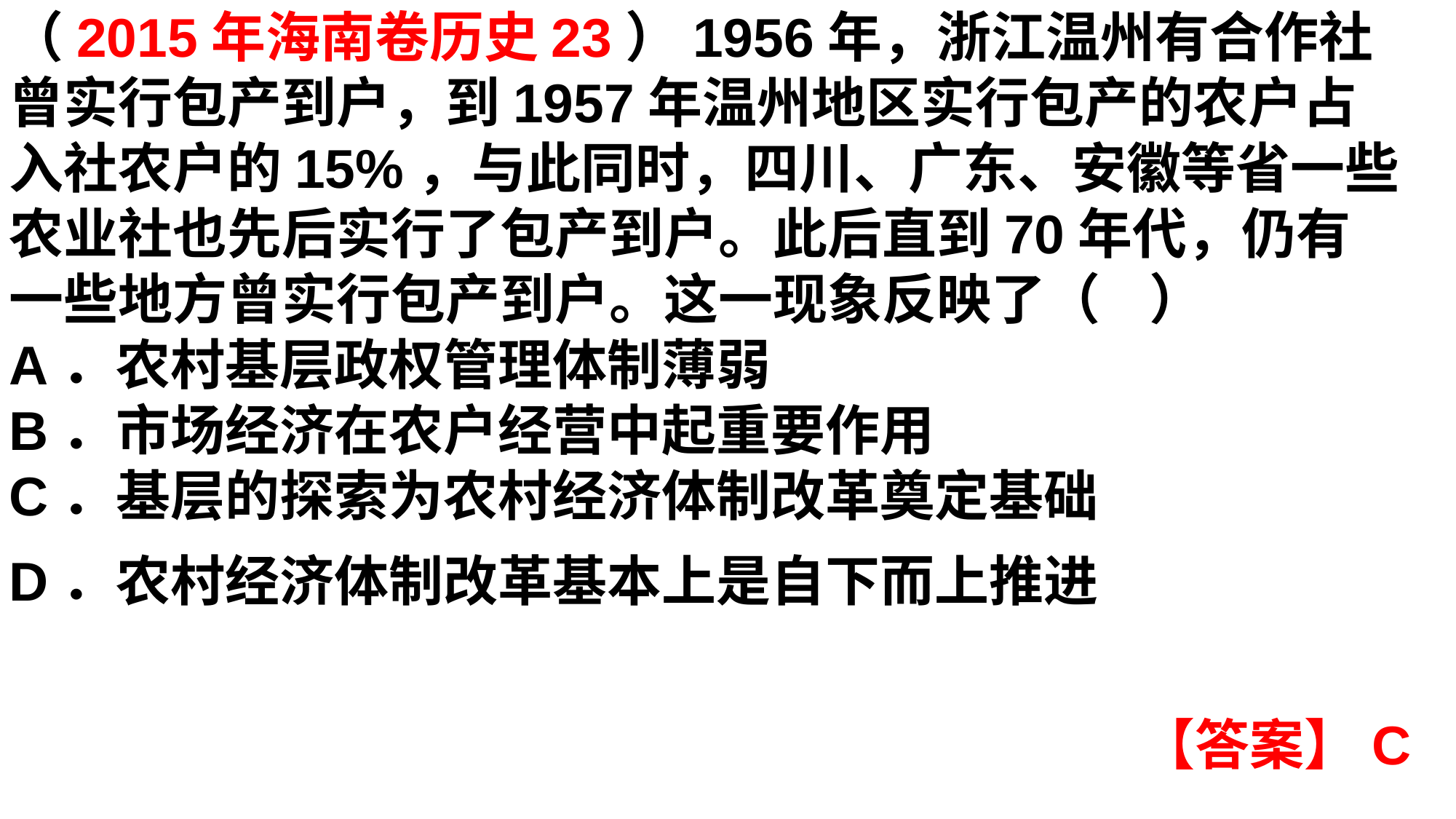

（2015年海南卷历史23）1956年，浙江温州有合作社曾实行包产到户，到1957年温州地区实行包产的农户占入社农户的15%，与此同时，四川、广东、安徽等省一些农业社也先后实行了包产到户。此后直到70年代，仍有一些地方曾实行包产到户。这一现象反映了（    ）A．农村基层政权管理体制薄弱B．市场经济在农户经营中起重要作用C．基层的探索为农村经济体制改革奠定基础D．农村经济体制改革基本上是自下而上推进
【答案】C